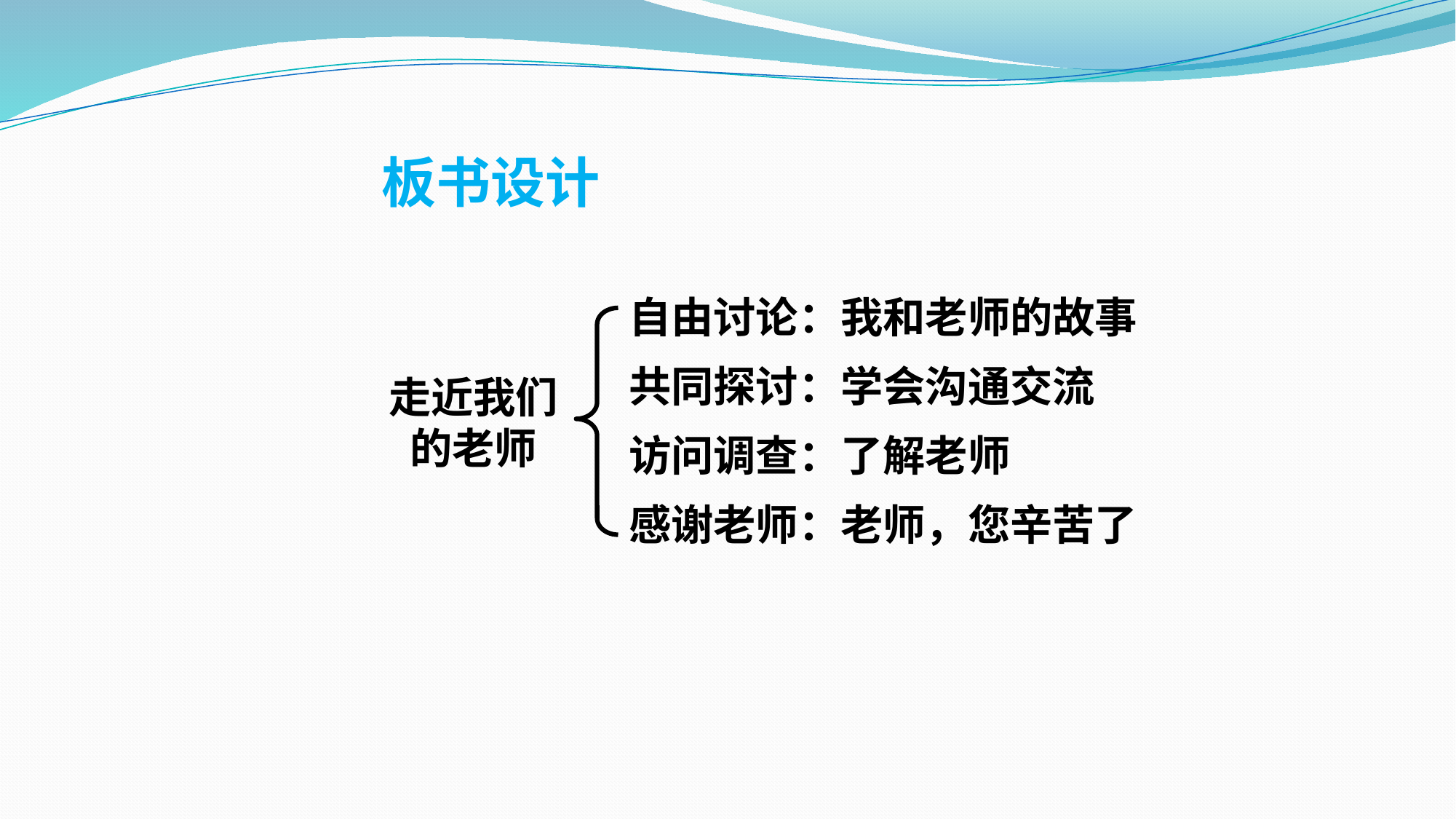

板书设计
自由讨论：我和老师的故事
共同探讨：学会沟通交流
访问调查：了解老师
感谢老师：老师，您辛苦了

走近我们的老师